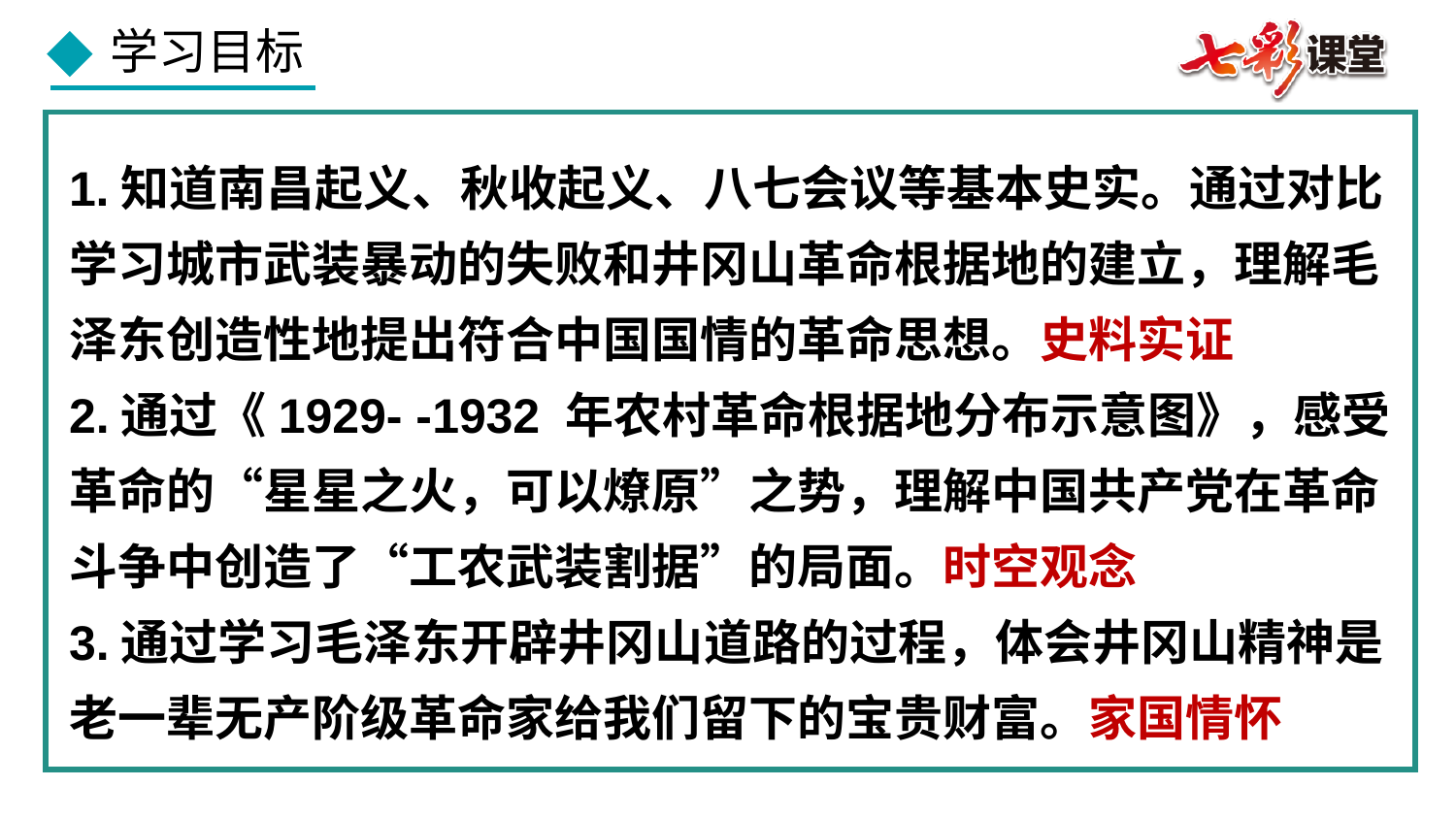

1.知道南昌起义、秋收起义、八七会议等基本史实。通过对比学习城市武装暴动的失败和井冈山革命根据地的建立，理解毛泽东创造性地提出符合中国国情的革命思想。史料实证
2.通过《1929- -1932 年农村革命根据地分布示意图》，感受革命的“星星之火，可以燎原”之势，理解中国共产党在革命斗争中创造了“工农武装割据”的局面。时空观念
3.通过学习毛泽东开辟井冈山道路的过程，体会井冈山精神是老一辈无产阶级革命家给我们留下的宝贵财富。家国情怀